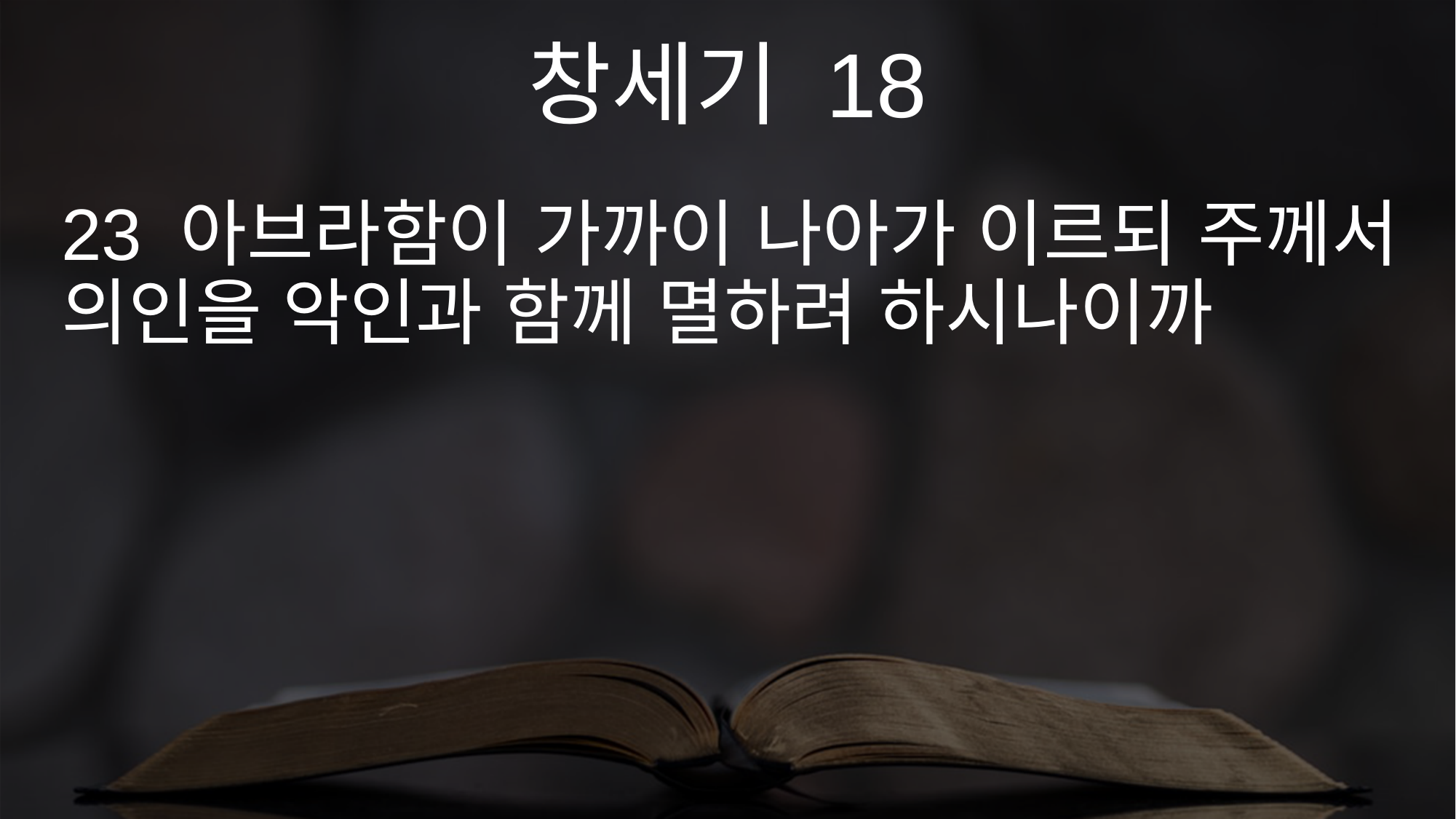

창세기 18
23 아브라함이 가까이 나아가 이르되 주께서 의인을 악인과 함께 멸하려 하시나이까